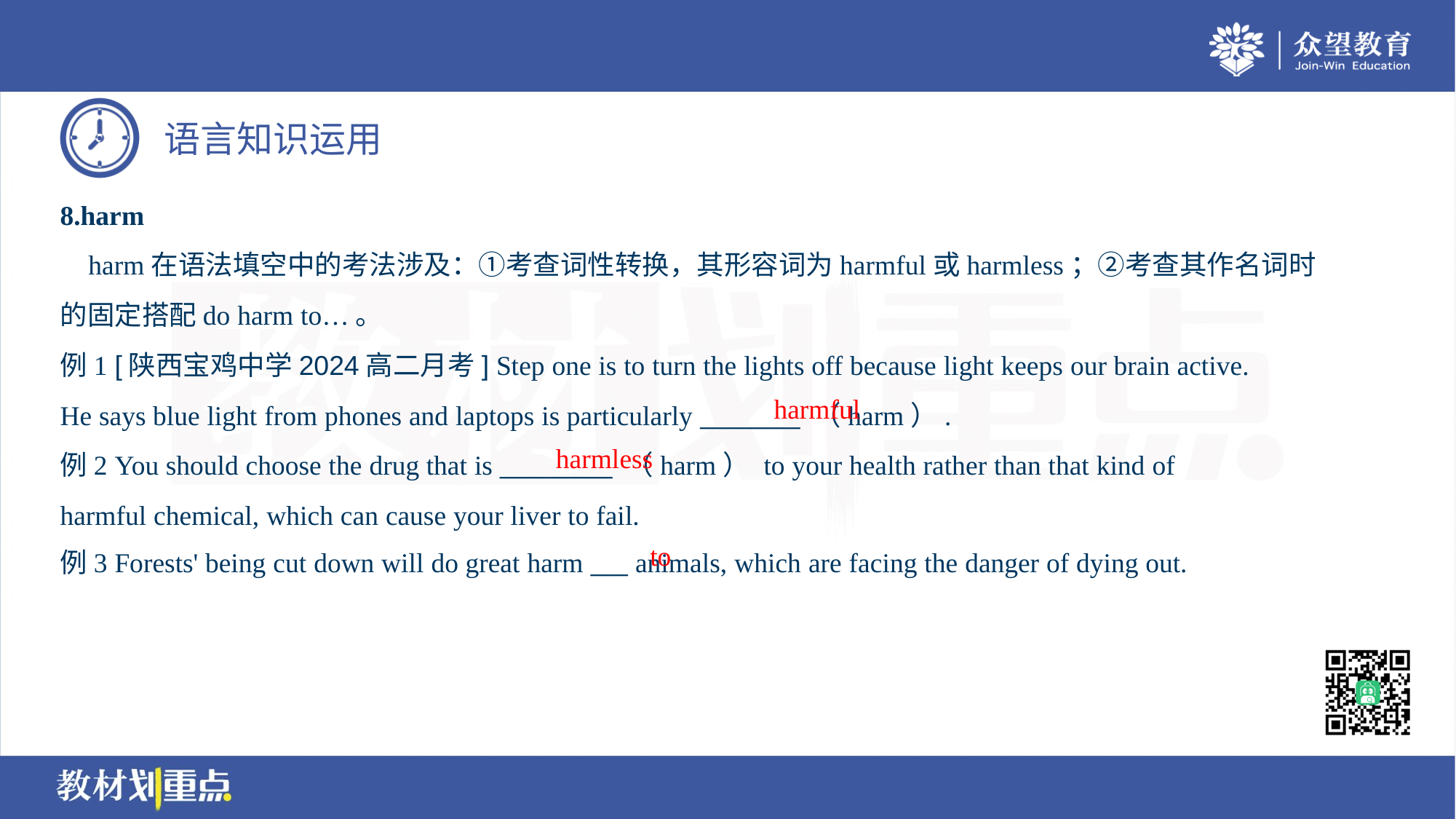

8.harm
    harm在语法填空中的考法涉及：①考查词性转换，其形容词为harmful或harmless；②考查其作名词时
的固定搭配do harm to…。
例1 [陕西宝鸡中学2024高二月考] Step one is to turn the lights off because light keeps our brain active.
He says blue light from phones and laptops is particularly ________ （harm）.
例2 You should choose the drug that is _________ （harm） to your health rather than that kind of
harmful chemical, which can cause your liver to fail.
例3 Forests' being cut down will do great harm ___ animals, which are facing the danger of dying out.
harmful
harmless
to